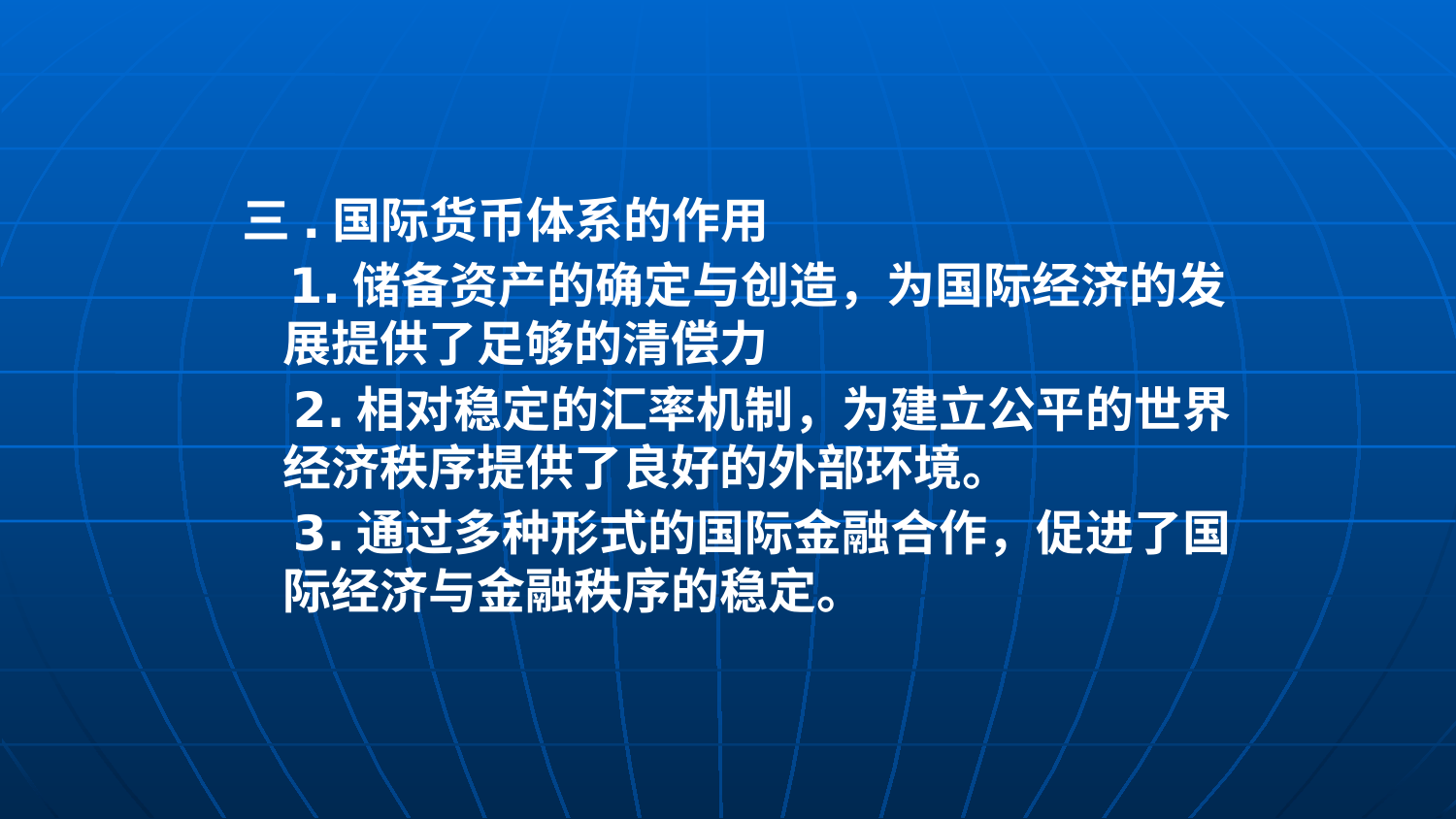

三.国际货币体系的作用
   1.储备资产的确定与创造，为国际经济的发展提供了足够的清偿力
   2.相对稳定的汇率机制，为建立公平的世界经济秩序提供了良好的外部环境。
   3.通过多种形式的国际金融合作，促进了国际经济与金融秩序的稳定。